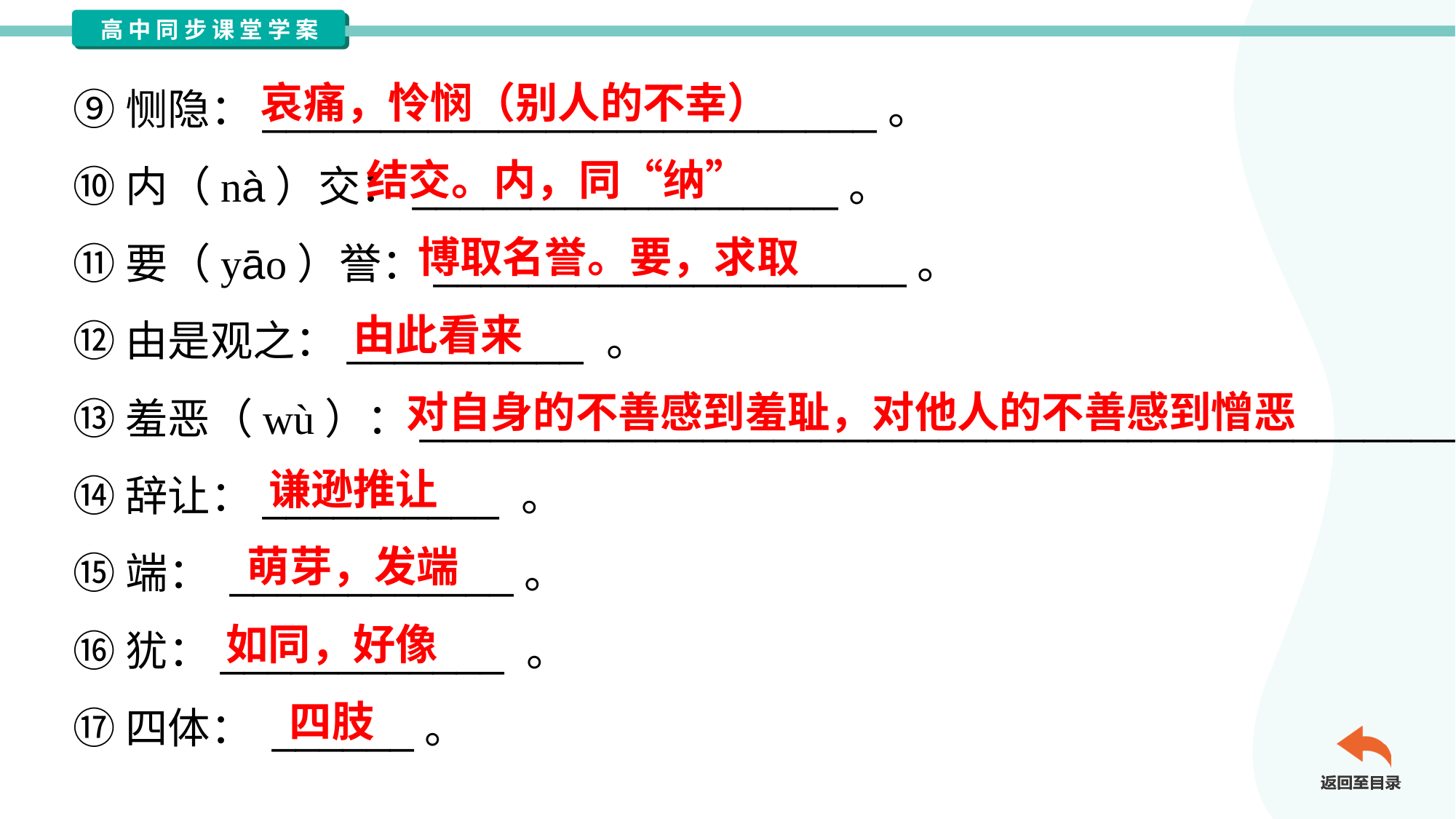

哀痛，怜悯（别人的不幸）
⑨恻隐：__________________________。
⑩内（nà）交：__________________。
⑪要（yāo）誉：____________________。
⑫由是观之：__________ 。
⑬羞恶（wù）：____________________________________________ 。
⑭辞让：__________ 。
⑮端： ____________。
⑯犹：____________ 。
⑰四体： ______。

结交。内，同“纳”
博取名誉。要，求取
由此看来
对自身的不善感到羞耻，对他人的不善感到憎恶
谦逊推让
萌芽，发端
如同，好像
四肢